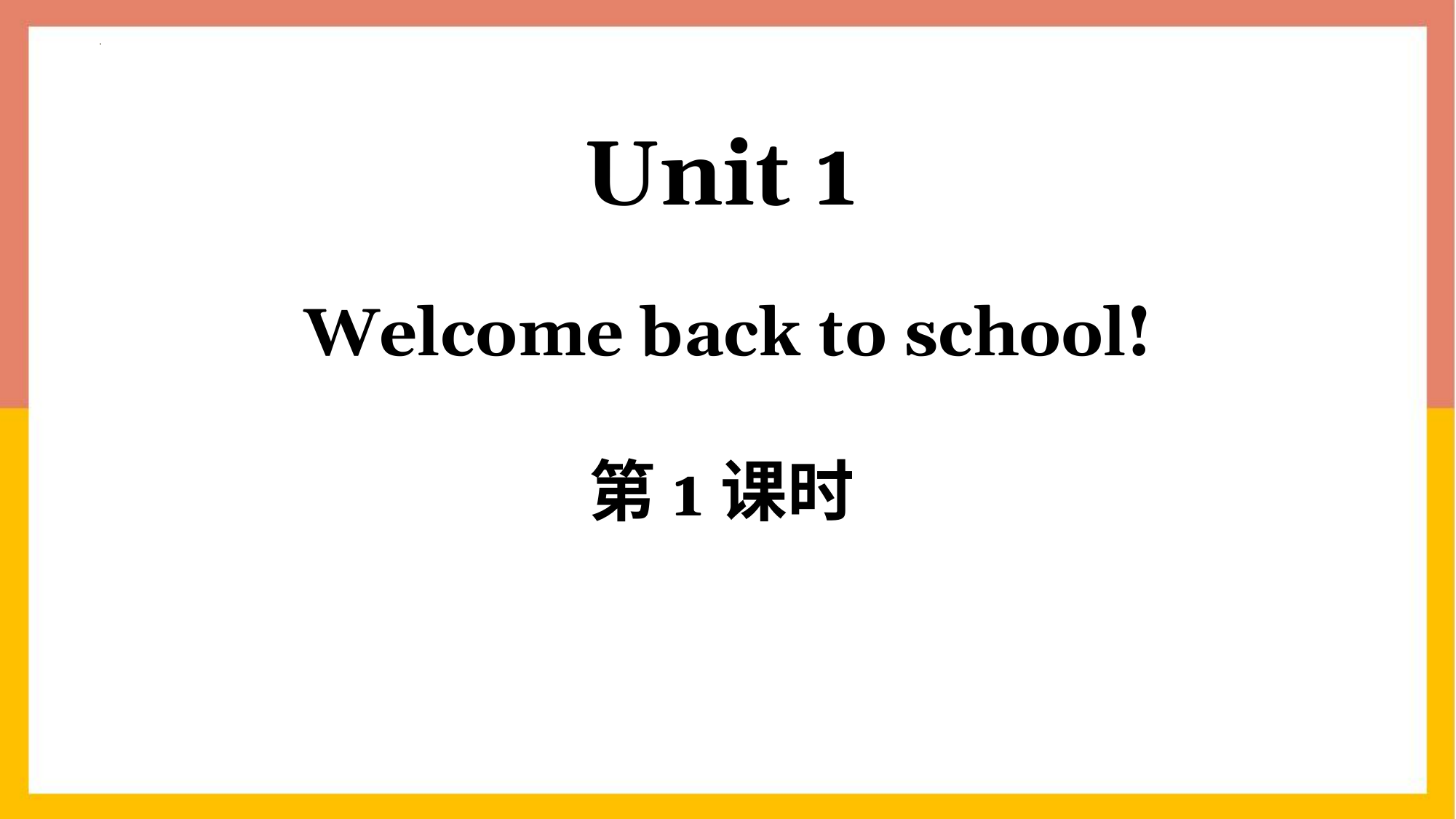

Unit 1

 Welcome back to school!

第1课时